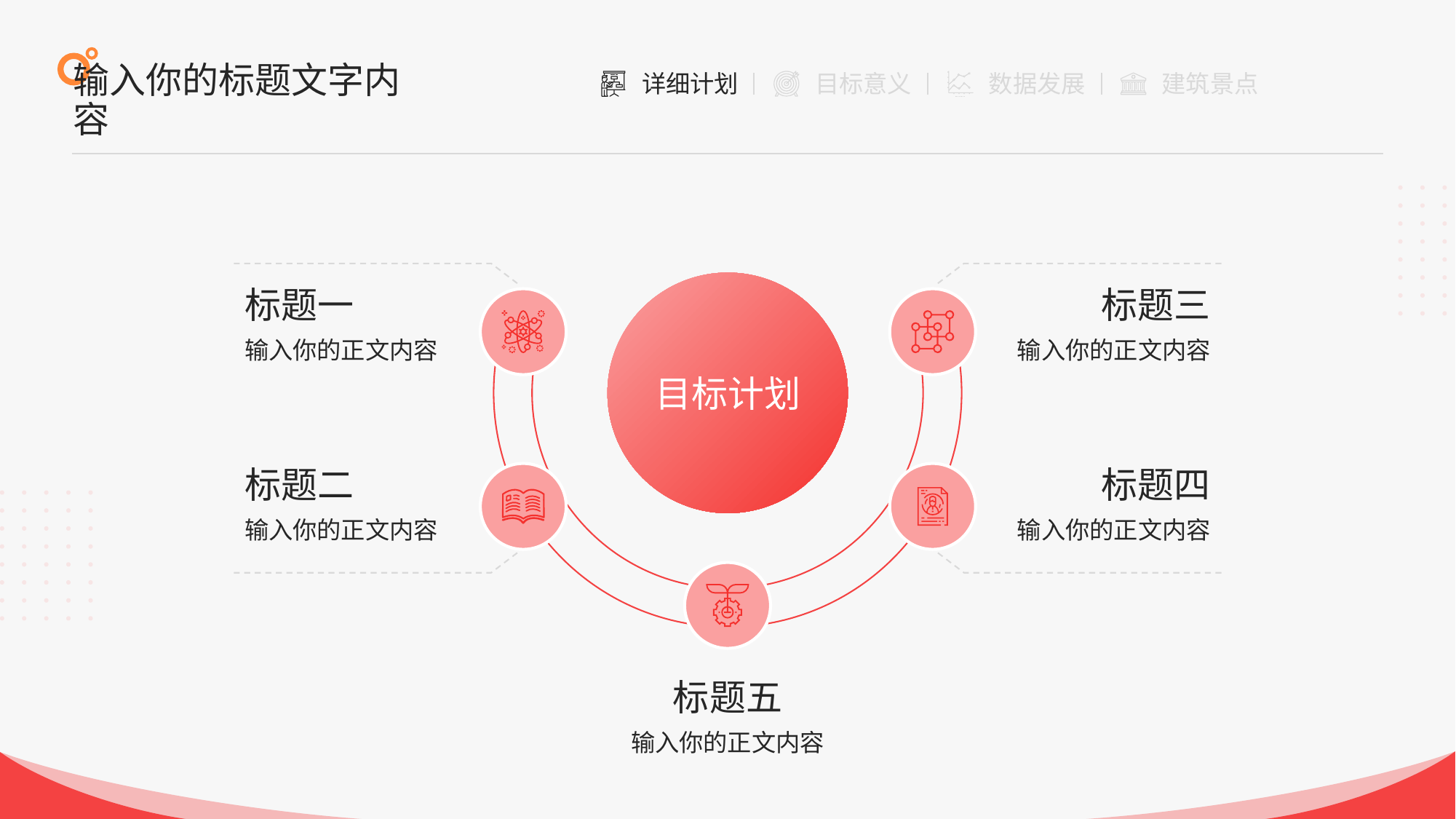

输入你的标题文字内容

标题一
标题三

输入你的正文内容
输入你的正文内容
目标计划
标题二
标题四

输入你的正文内容
输入你的正文内容

标题五
输入你的正文内容